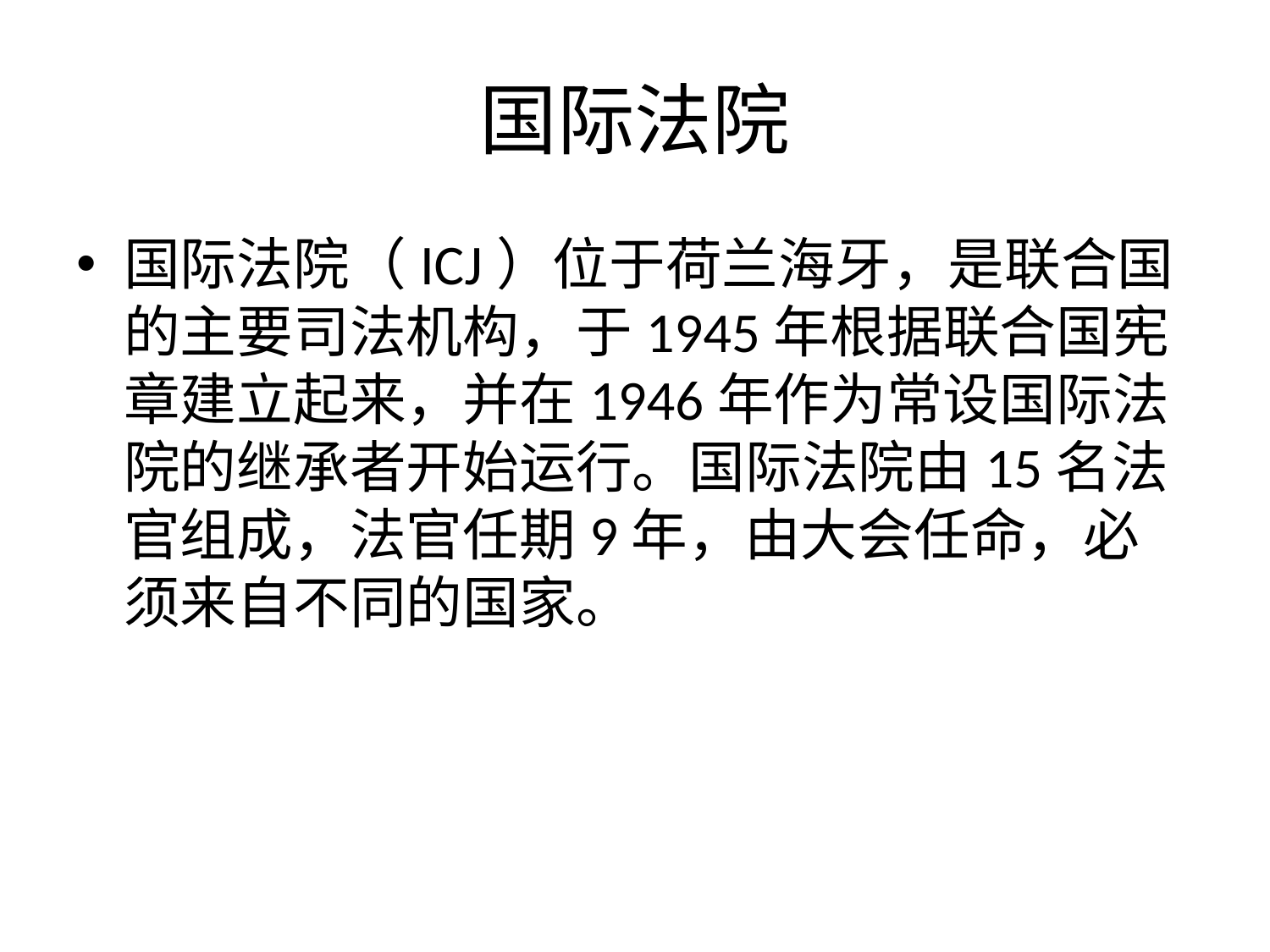

# 国际法院
国际法院（ICJ）位于荷兰海牙，是联合国的主要司法机构，于1945年根据联合国宪章建立起来，并在1946年作为常设国际法院的继承者开始运行。国际法院由15名法官组成，法官任期9年，由大会任命，必须来自不同的国家。